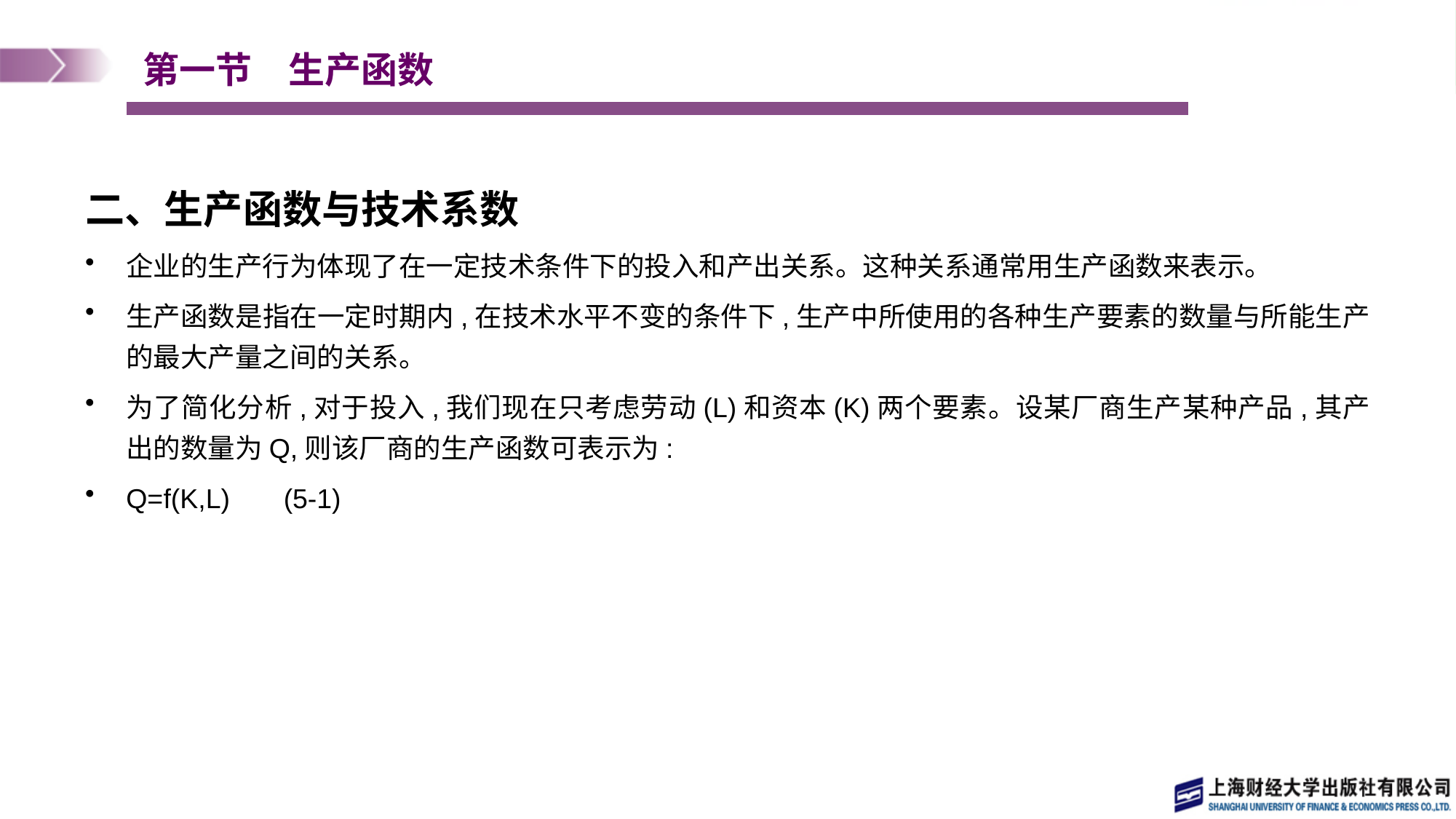

# 第一节　生产函数
二、生产函数与技术系数
企业的生产行为体现了在一定技术条件下的投入和产出关系。这种关系通常用生产函数来表示。
生产函数是指在一定时期内,在技术水平不变的条件下,生产中所使用的各种生产要素的数量与所能生产的最大产量之间的关系。
为了简化分析,对于投入,我们现在只考虑劳动(L)和资本(K)两个要素。设某厂商生产某种产品,其产出的数量为Q,则该厂商的生产函数可表示为:
Q=f(K,L)       (5-1)